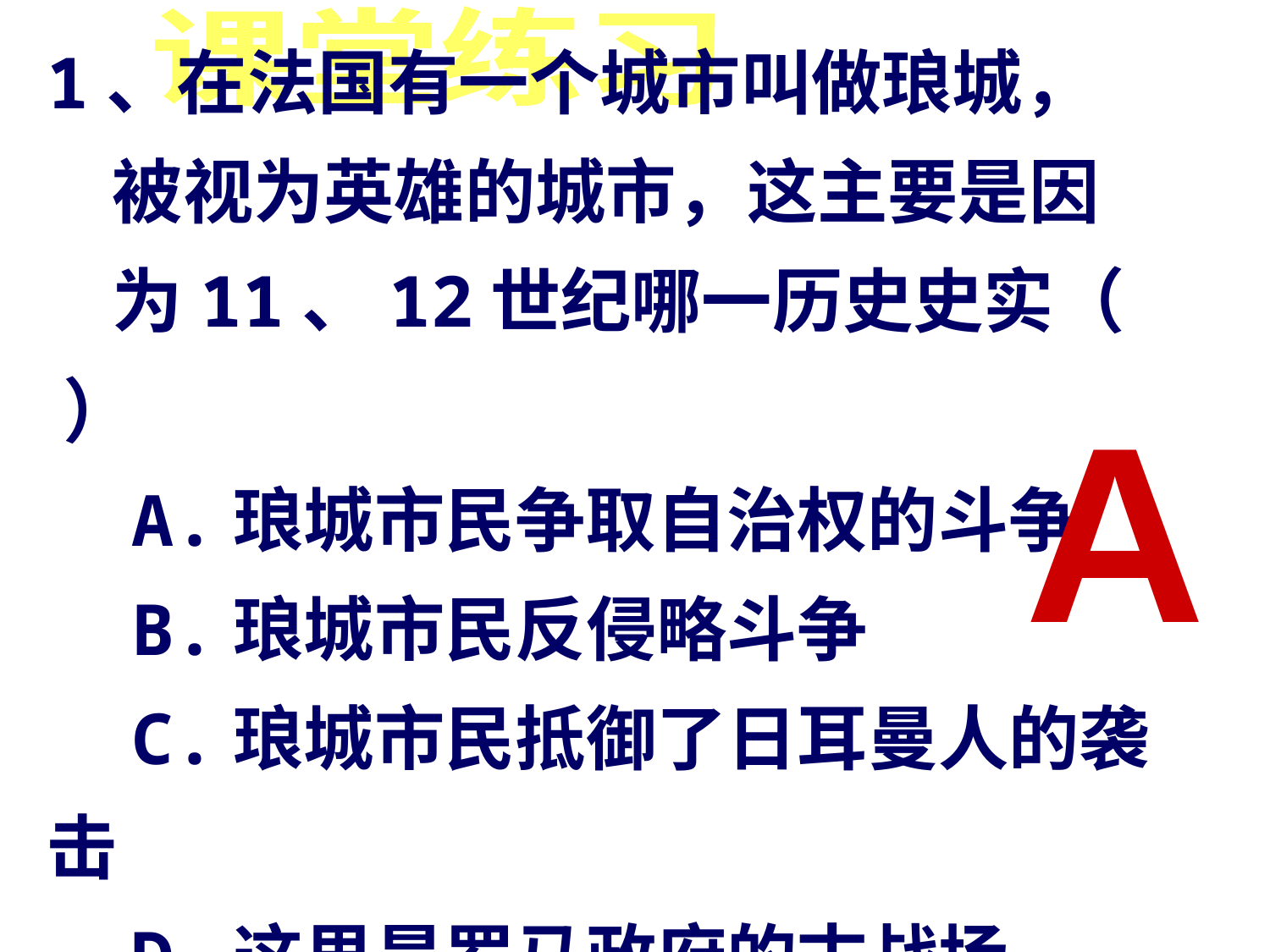

课堂练习
1、在法国有一个城市叫做琅城，
   被视为英雄的城市，这主要是因
   为11、12世纪哪一历史史实（  ）
  A.琅城市民争取自治权的斗争
  B.琅城市民反侵略斗争
  C.琅城市民抵御了日耳曼人的袭击
  D.这里是罗马政府的古战场
A